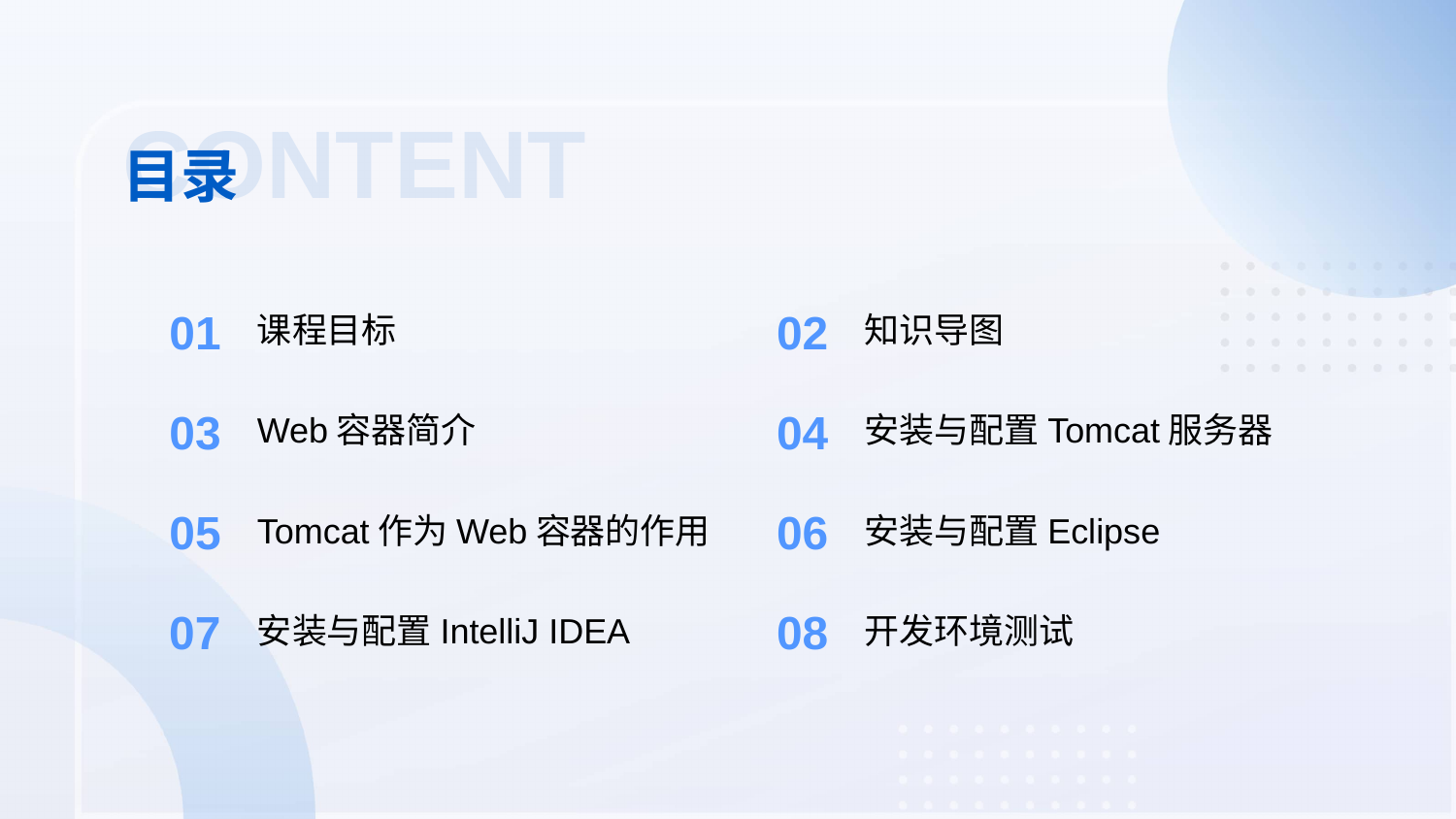

CONTENT
目录
01
02
课程目标
知识导图
03
04
Web容器简介
安装与配置Tomcat服务器
05
06
Tomcat作为Web容器的作用
安装与配置Eclipse
07
08
安装与配置IntelliJ IDEA
开发环境测试